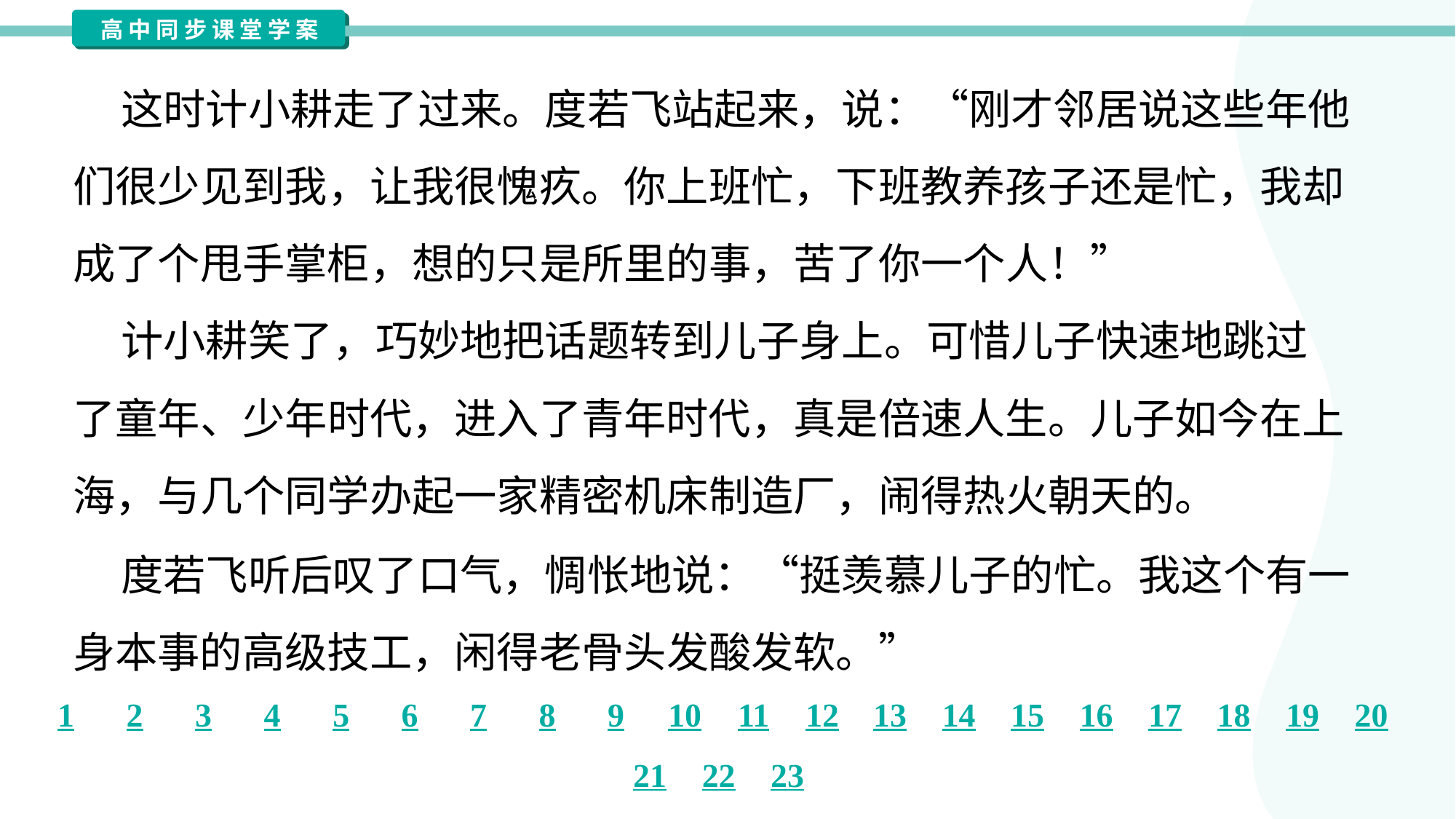

这时计小耕走了过来。度若飞站起来，说：“刚才邻居说这些年他
们很少见到我，让我很愧疚。你上班忙，下班教养孩子还是忙，我却
成了个甩手掌柜，想的只是所里的事，苦了你一个人！”
    计小耕笑了，巧妙地把话题转到儿子身上。可惜儿子快速地跳过
了童年、少年时代，进入了青年时代，真是倍速人生。儿子如今在上
海，与几个同学办起一家精密机床制造厂，闹得热火朝天的。
    度若飞听后叹了口气，惆怅地说：“挺羡慕儿子的忙。我这个有一
身本事的高级技工，闲得老骨头发酸发软。”